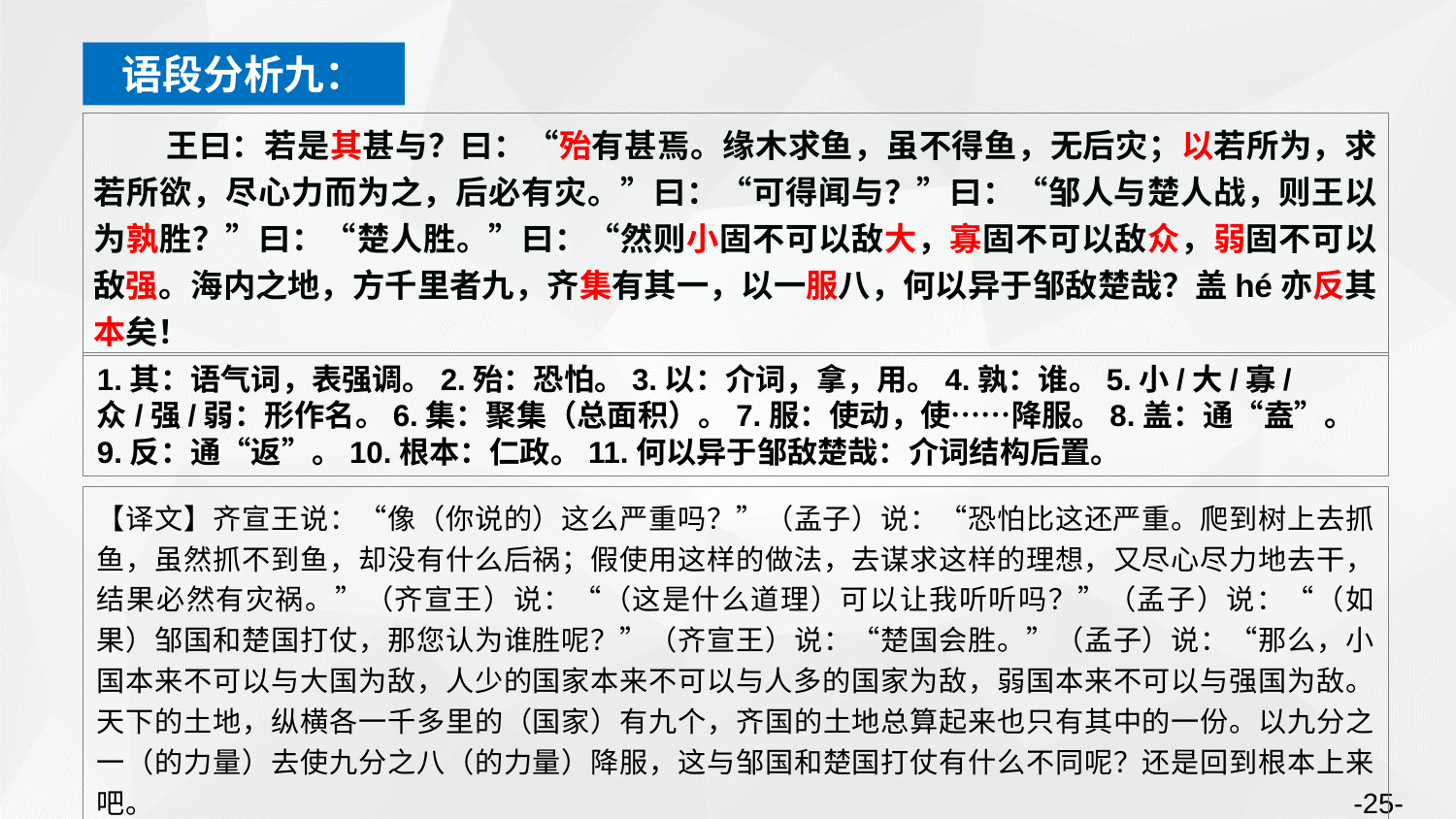

语段分析九：
王曰：若是其甚与？曰：“殆有甚焉。缘木求鱼，虽不得鱼，无后灾；以若所为，求若所欲，尽心力而为之，后必有灾。”曰：“可得闻与？”曰：“邹人与楚人战，则王以为孰胜？”曰：“楚人胜。”曰：“然则小固不可以敌大，寡固不可以敌众，弱固不可以敌强。海内之地，方千里者九，齐集有其一，以一服八，何以异于邹敌楚哉？盖hé亦反其本矣！
1.其：语气词，表强调。2.殆：恐怕。3.以：介词，拿，用。4.孰：谁。5.小/大/寡/众/强/弱：形作名。6.集：聚集（总面积）。7.服：使动，使……降服。8.盖：通“盍”。9.反：通“返”。10.根本：仁政。11.何以异于邹敌楚哉：介词结构后置。
【译文】齐宣王说：“像（你说的）这么严重吗？”（孟子）说：“恐怕比这还严重。爬到树上去抓鱼，虽然抓不到鱼，却没有什么后祸；假使用这样的做法，去谋求这样的理想，又尽心尽力地去干，结果必然有灾祸。”（齐宣王）说：“（这是什么道理）可以让我听听吗？”（孟子）说：“（如果）邹国和楚国打仗，那您认为谁胜呢？”（齐宣王）说：“楚国会胜。”（孟子）说：“那么，小国本来不可以与大国为敌，人少的国家本来不可以与人多的国家为敌，弱国本来不可以与强国为敌。天下的土地，纵横各一千多里的（国家）有九个，齐国的土地总算起来也只有其中的一份。以九分之一（的力量）去使九分之八（的力量）降服，这与邹国和楚国打仗有什么不同呢？还是回到根本上来吧。
-25-